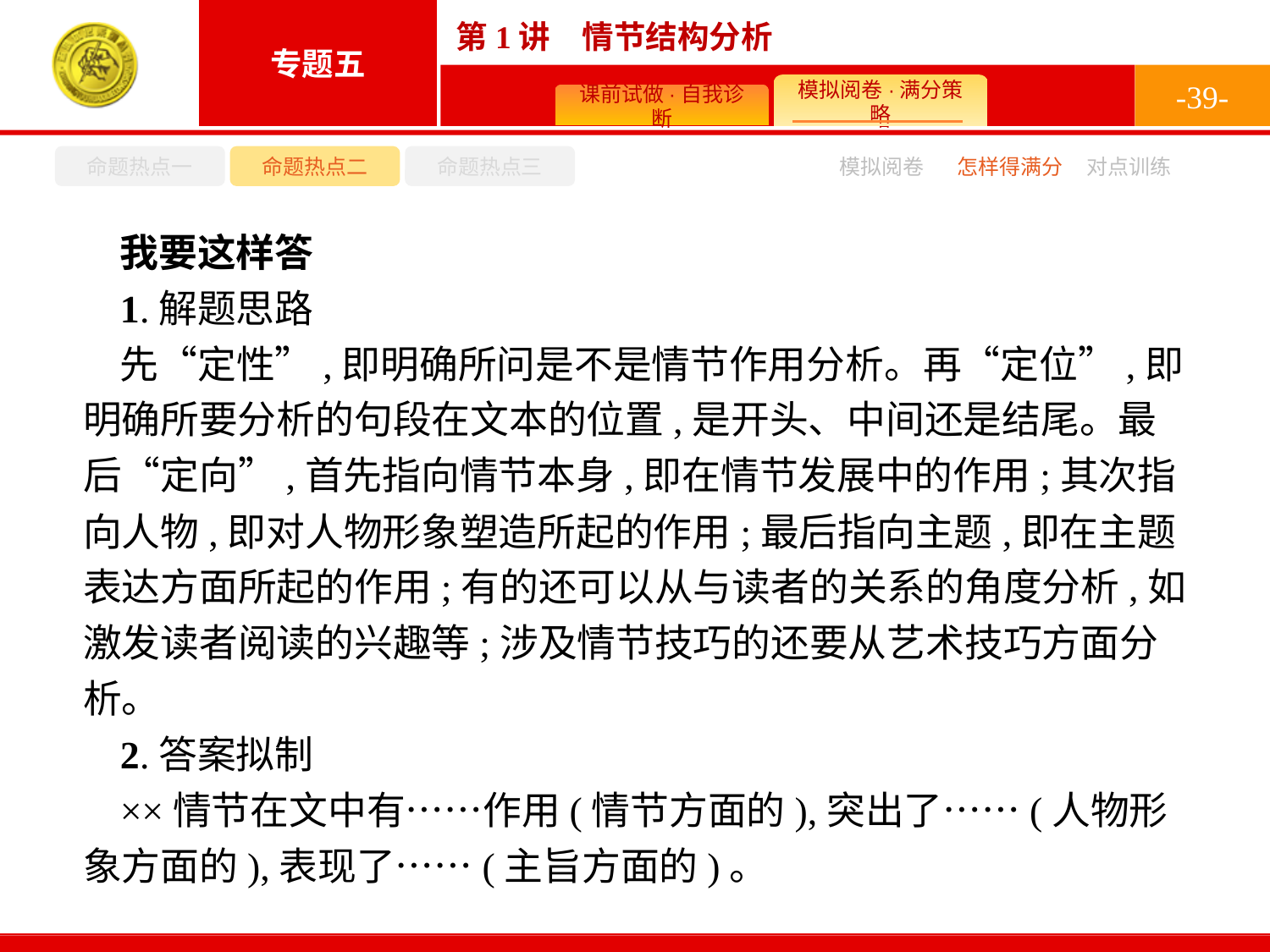

-39-
命题热点一
命题热点二
命题热点三
怎样得满分
模拟阅卷
对点训练
我要这样答
1.解题思路
先“定性”,即明确所问是不是情节作用分析。再“定位”,即明确所要分析的句段在文本的位置,是开头、中间还是结尾。最后“定向”,首先指向情节本身,即在情节发展中的作用;其次指向人物,即对人物形象塑造所起的作用;最后指向主题,即在主题表达方面所起的作用;有的还可以从与读者的关系的角度分析,如激发读者阅读的兴趣等;涉及情节技巧的还要从艺术技巧方面分析。
2.答案拟制
××情节在文中有……作用(情节方面的),突出了……(人物形象方面的),表现了……(主旨方面的)。